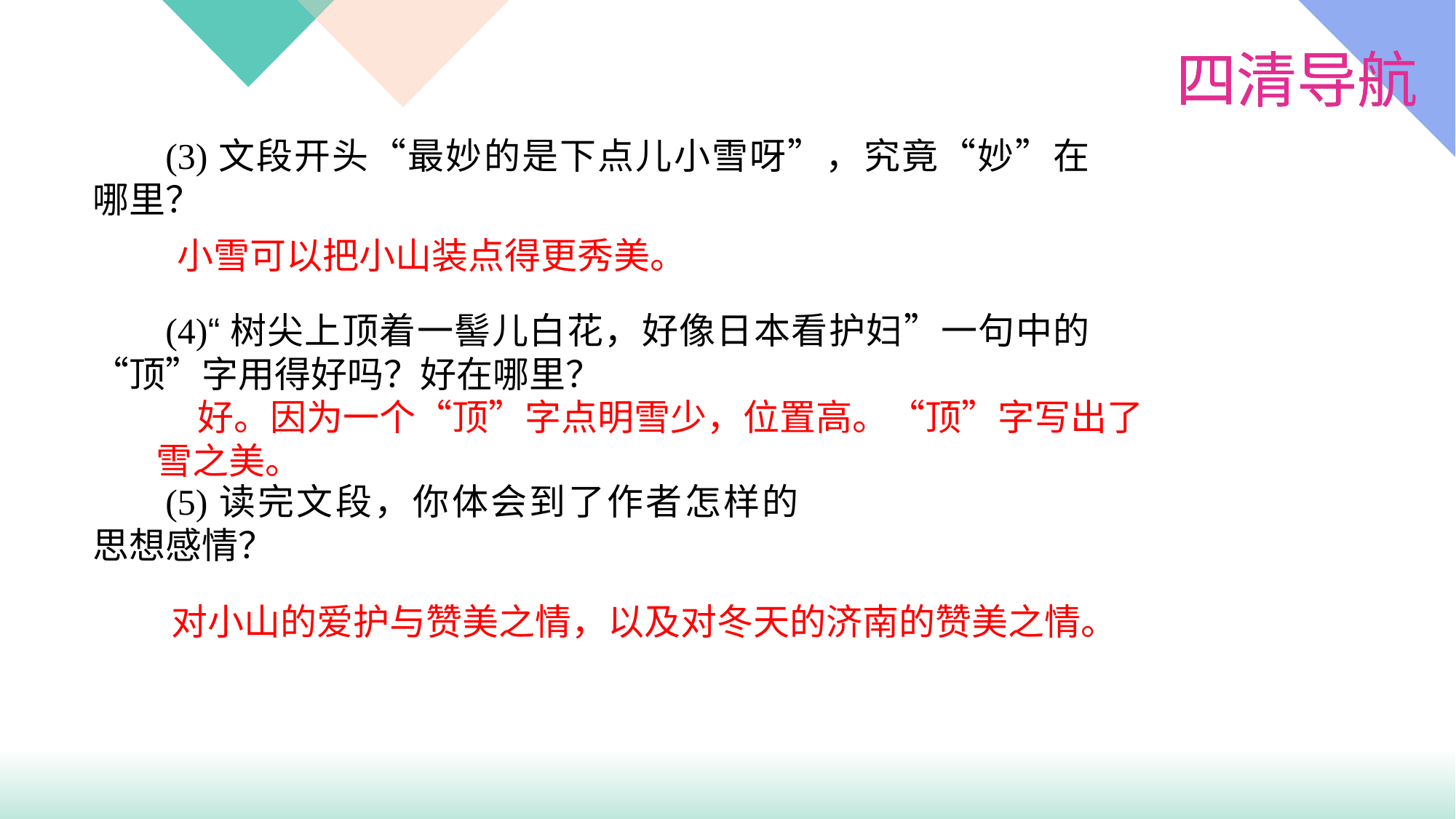

(3)文段开头“最妙的是下点儿小雪呀”，究竟“妙”在哪里？

(4)“树尖上顶着一髻儿白花，好像日本看护妇”一句中的“顶”字用得好吗？好在哪里？
小雪可以把小山装点得更秀美。
    好。因为一个“顶”字点明雪少，位置高。“顶”字写出了雪之美。
(5)读完文段，你体会到了作者怎样的思想感情？

对小山的爱护与赞美之情，以及对冬天的济南的赞美之情。